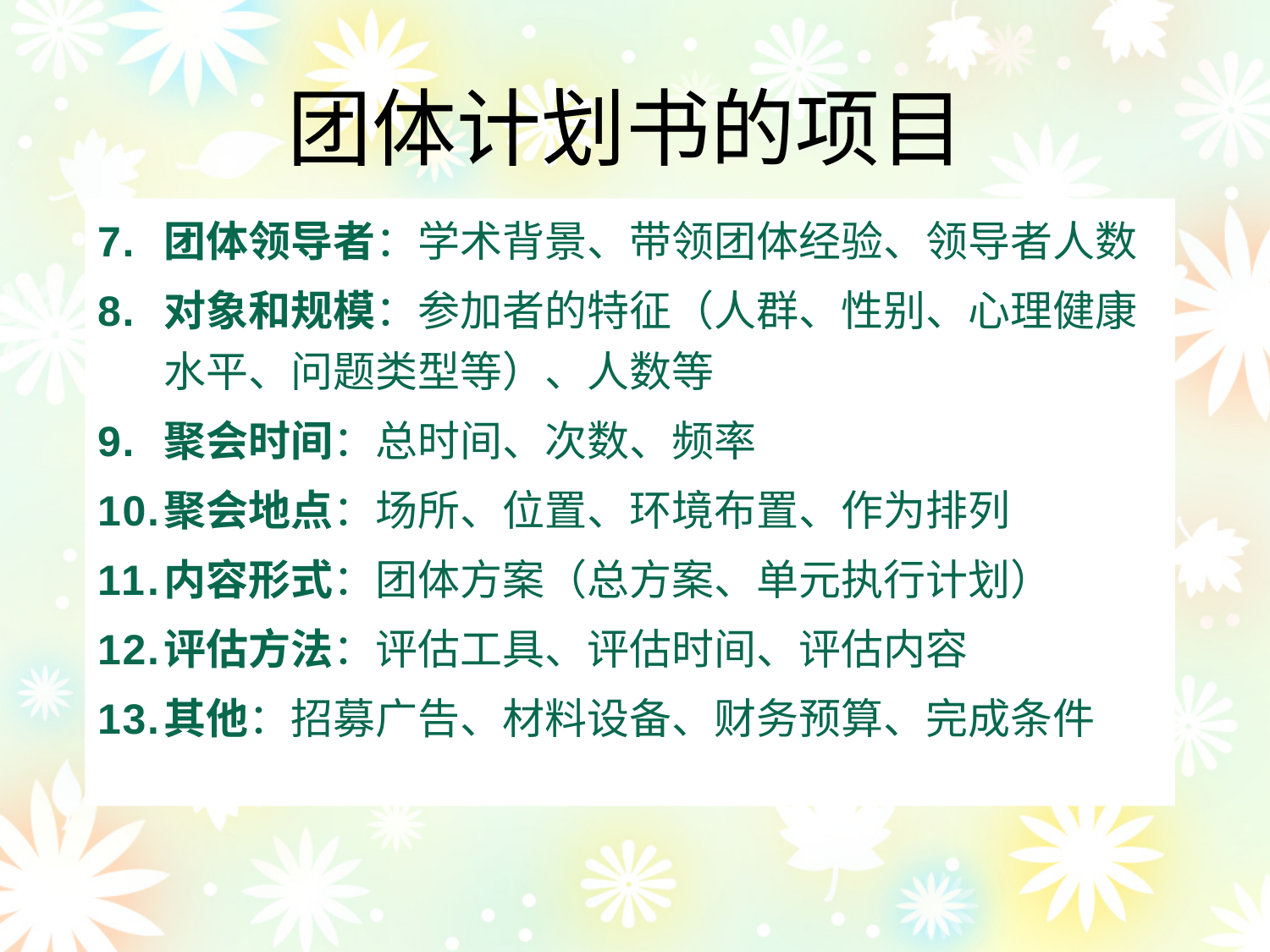

团体计划书的项目
团体领导者：学术背景、带领团体经验、领导者人数
对象和规模：参加者的特征（人群、性别、心理健康水平、问题类型等）、人数等
聚会时间：总时间、次数、频率
聚会地点：场所、位置、环境布置、作为排列
内容形式：团体方案（总方案、单元执行计划）
评估方法：评估工具、评估时间、评估内容
其他：招募广告、材料设备、财务预算、完成条件